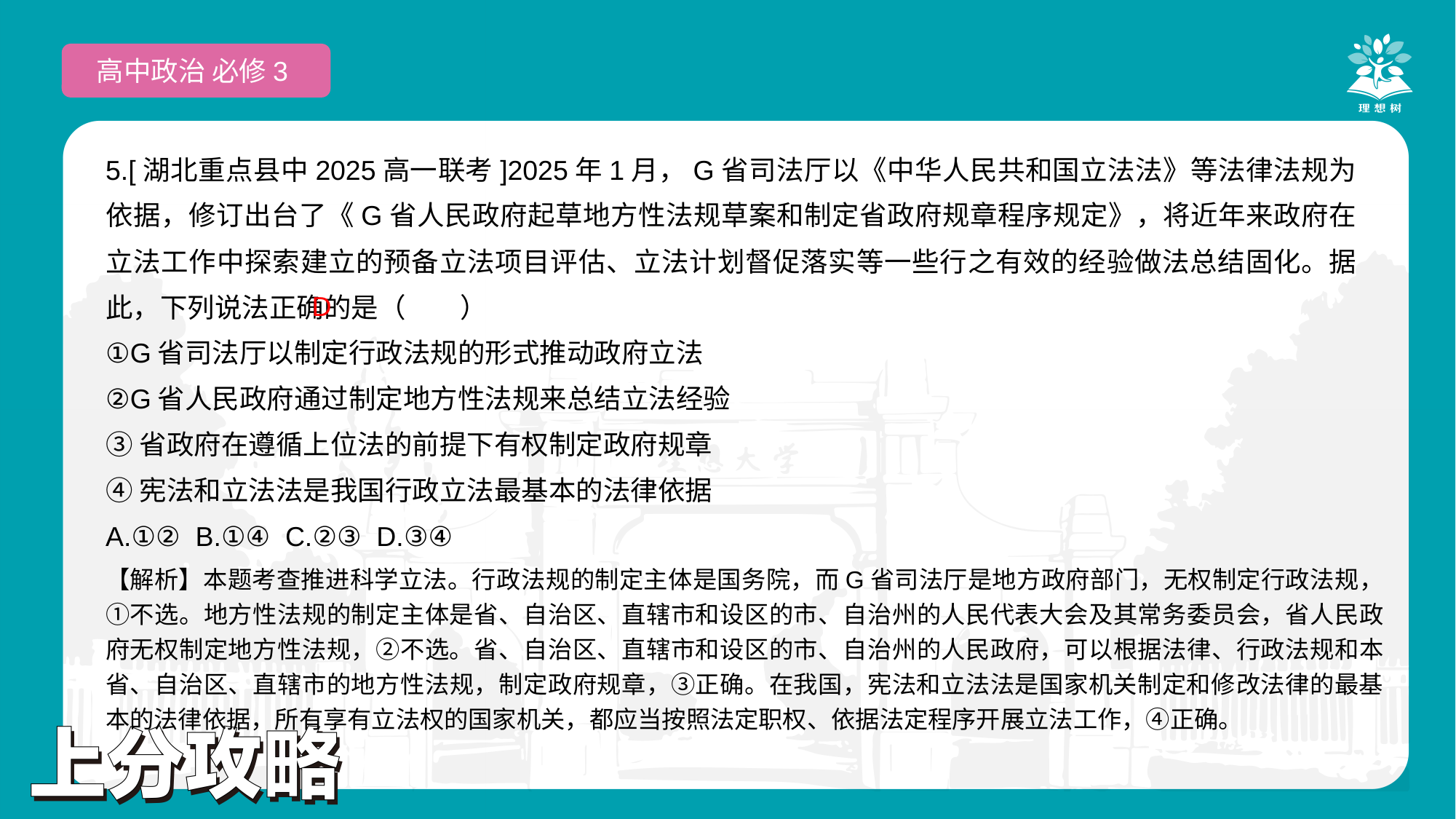

高中政治 必修3
5.[湖北重点县中2025高一联考]2025年1月，G省司法厅以《中华人民共和国立法法》等法律法规为依据，修订出台了《G省人民政府起草地方性法规草案和制定省政府规章程序规定》，将近年来政府在立法工作中探索建立的预备立法项目评估、立法计划督促落实等一些行之有效的经验做法总结固化。据此，下列说法正确的是（　　）
①G省司法厅以制定行政法规的形式推动政府立法
②G省人民政府通过制定地方性法规来总结立法经验
③省政府在遵循上位法的前提下有权制定政府规章
④宪法和立法法是我国行政立法最基本的法律依据
A.①②  B.①④  C.②③  D.③④
 D
【解析】本题考查推进科学立法。行政法规的制定主体是国务院，而G省司法厅是地方政府部门，无权制定行政法规，①不选。地方性法规的制定主体是省、自治区、直辖市和设区的市、自治州的人民代表大会及其常务委员会，省人民政府无权制定地方性法规，②不选。省、自治区、直辖市和设区的市、自治州的人民政府，可以根据法律、行政法规和本省、自治区、直辖市的地方性法规，制定政府规章，③正确。在我国，宪法和立法法是国家机关制定和修改法律的最基本的法律依据，所有享有立法权的国家机关，都应当按照法定职权、依据法定程序开展立法工作，④正确。